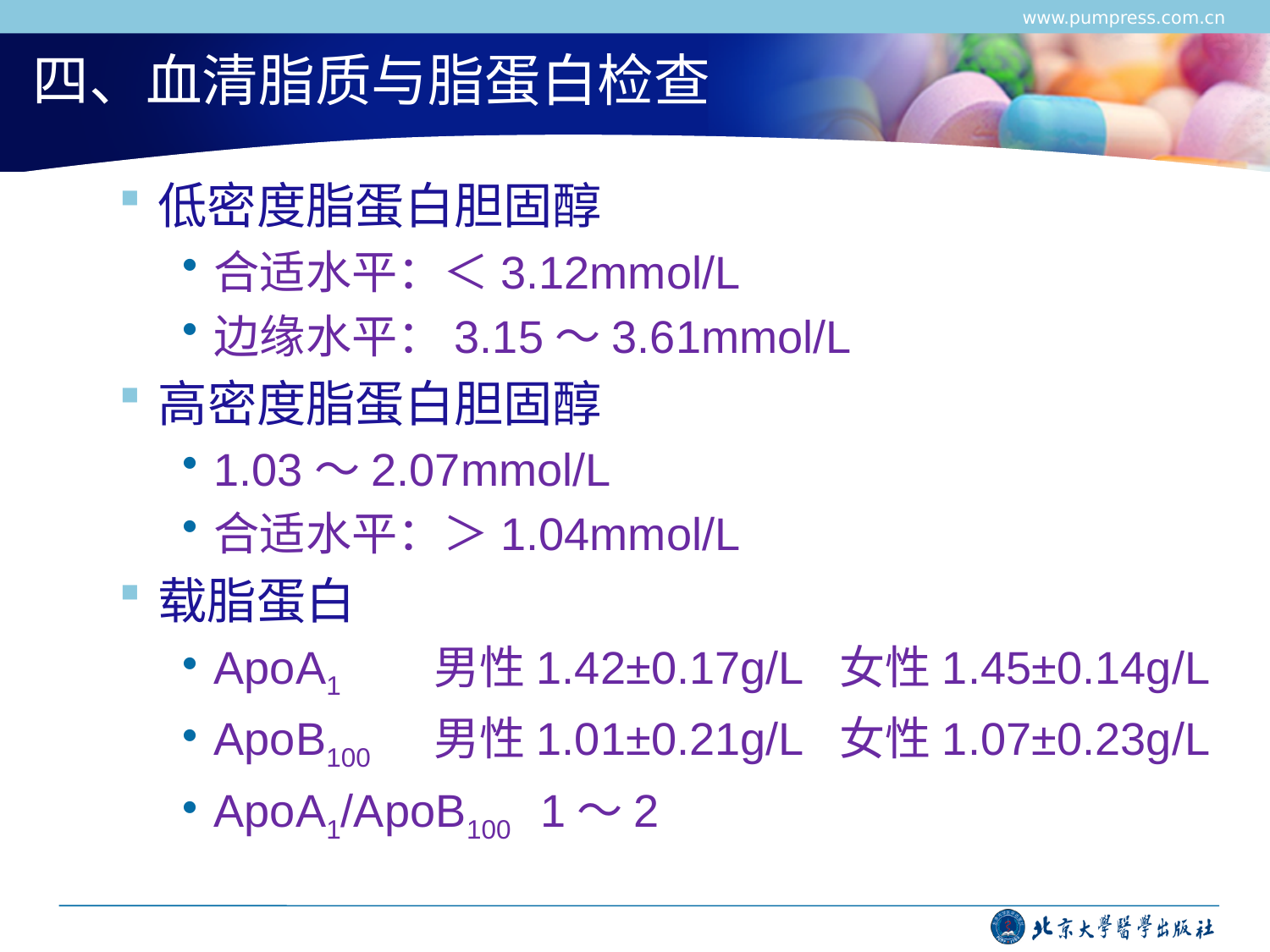

www.pumpress.com.cn
# 四、血清脂质与脂蛋白检查
低密度脂蛋白胆固醇
合适水平：＜3.12mmol/L
边缘水平：3.15～3.61mmol/L
高密度脂蛋白胆固醇
1.03～2.07mmol/L
合适水平：＞1.04mmol/L
载脂蛋白
ApoA1           男性1.42±0.17g/L  女性1.45±0.14g/L
ApoB100       男性1.01±0.21g/L  女性1.07±0.23g/L
ApoA1/ApoB100    1～2